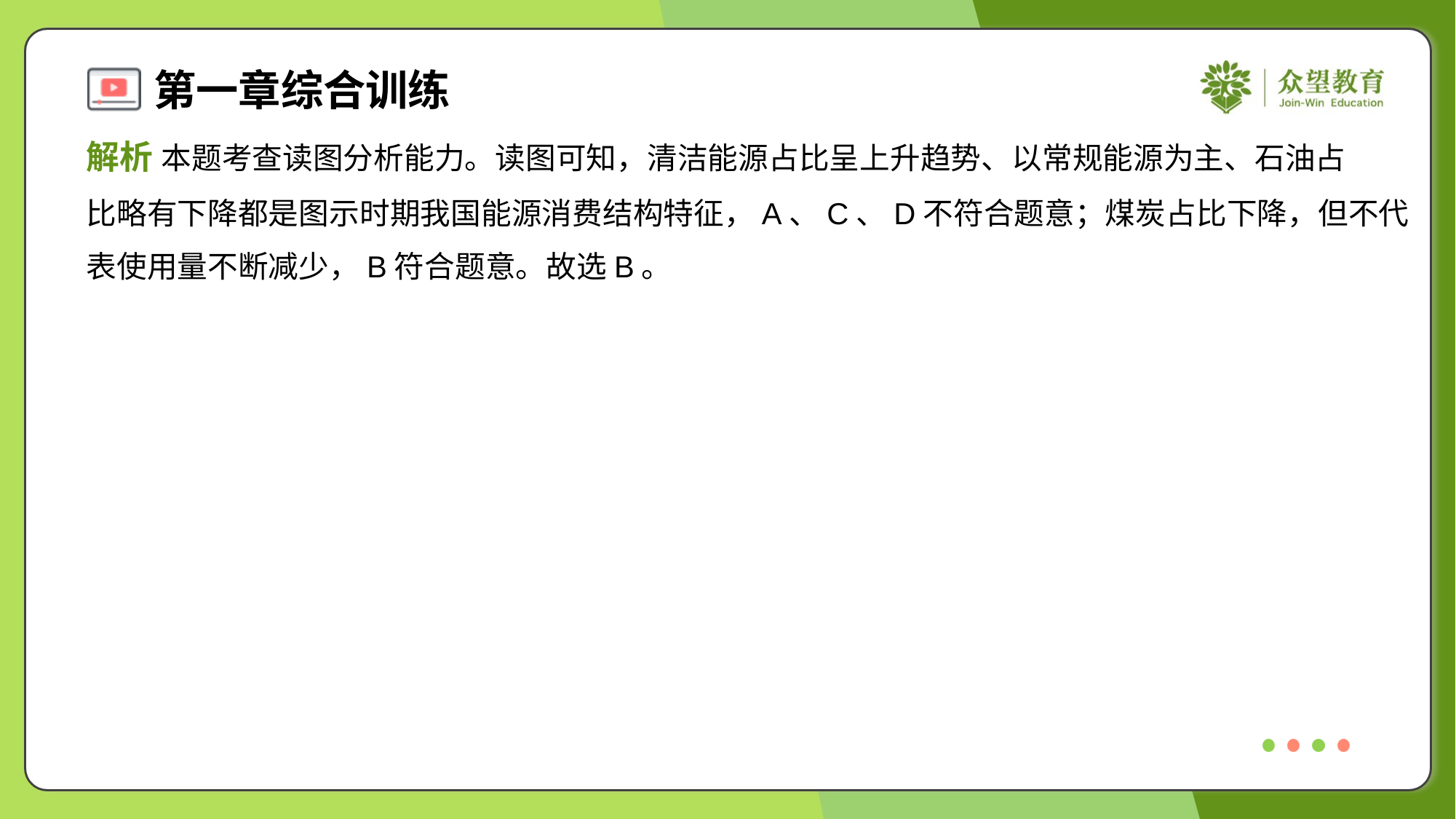

解析 本题考查读图分析能力。读图可知，清洁能源占比呈上升趋势、以常规能源为主、石油占
比略有下降都是图示时期我国能源消费结构特征，A、C、D不符合题意；煤炭占比下降，但不代
表使用量不断减少，B符合题意。故选B。